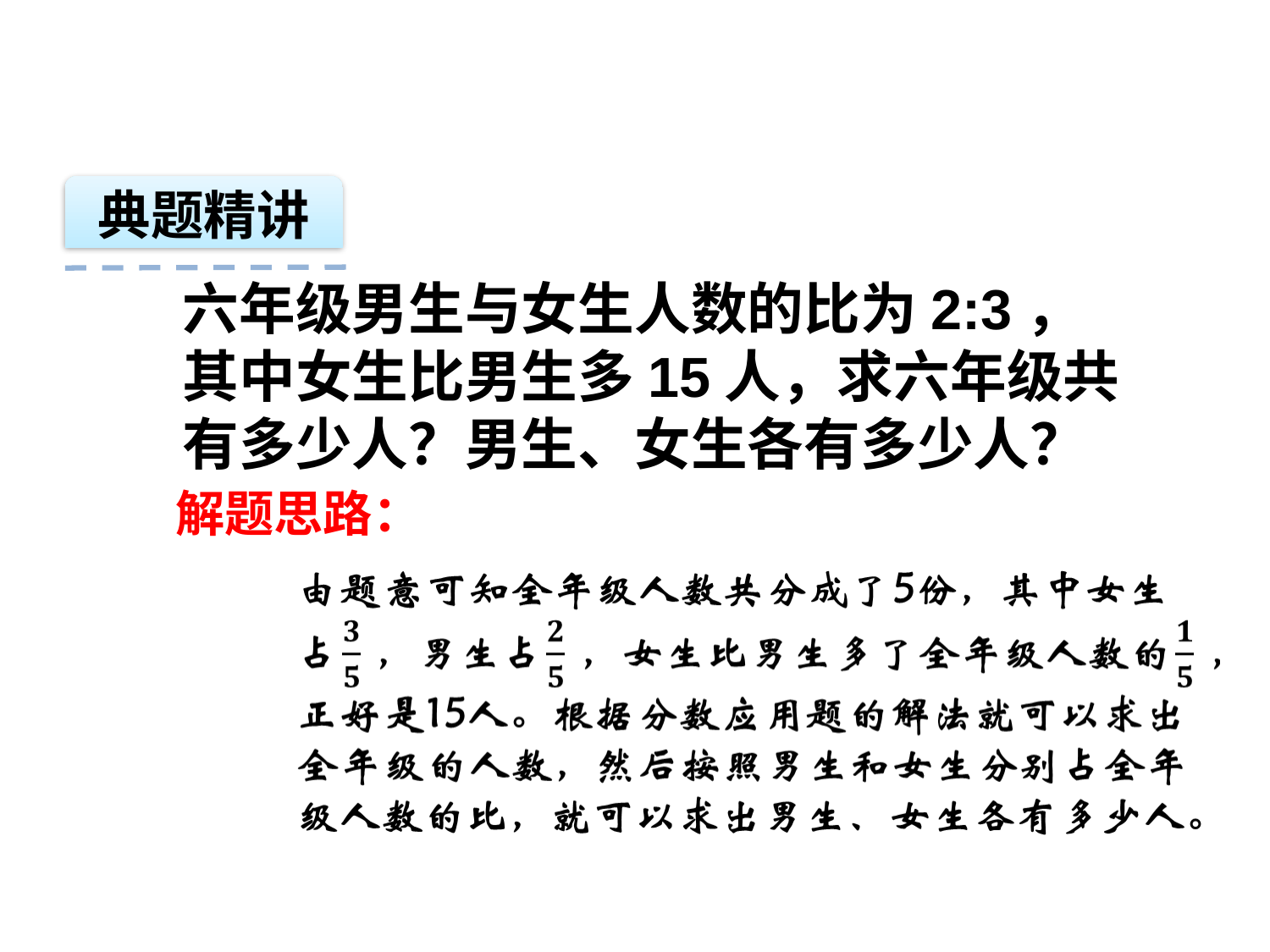

典题精讲
六年级男生与女生人数的比为2:3，其中女生比男生多15人，求六年级共有多少人？男生、女生各有多少人？
解题思路：